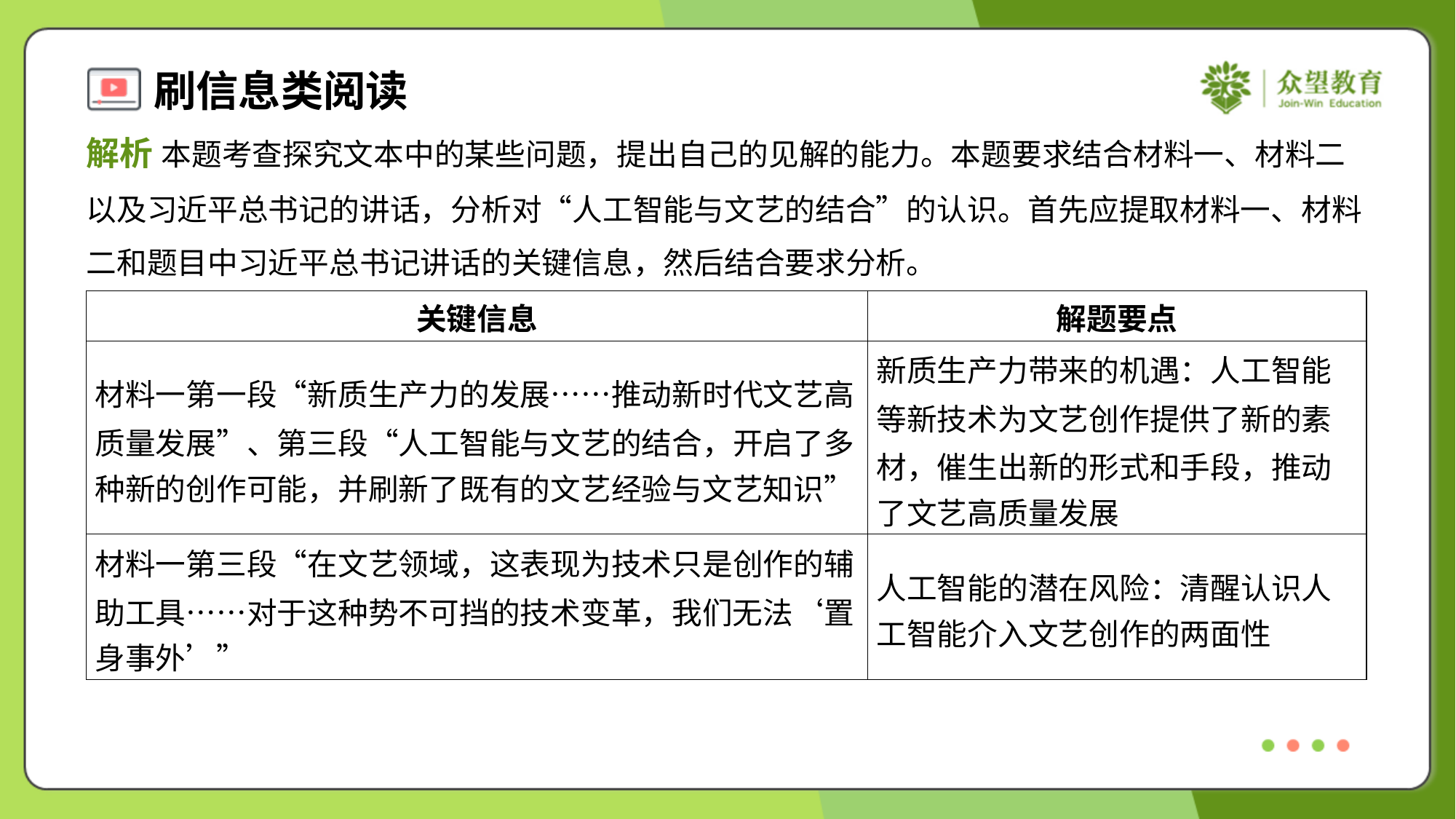

解析 本题考查探究文本中的某些问题，提出自己的见解的能力。本题要求结合材料一、材料二
以及习近平总书记的讲话，分析对“人工智能与文艺的结合”的认识。首先应提取材料一、材料
二和题目中习近平总书记讲话的关键信息，然后结合要求分析。
| 关键信息 | 解题要点 |
| --- | --- |
| 材料一第一段“新质生产力的发展……推动新时代文艺高 质量发展”、第三段“人工智能与文艺的结合，开启了多 种新的创作可能，并刷新了既有的文艺经验与文艺知识” | 新质生产力带来的机遇：人工智能 等新技术为文艺创作提供了新的素 材，催生出新的形式和手段，推动 了文艺高质量发展 |
| 材料一第三段“在文艺领域，这表现为技术只是创作的辅 助工具……对于这种势不可挡的技术变革，我们无法‘置 身事外’” | 人工智能的潜在风险：清醒认识人 工智能介入文艺创作的两面性 |